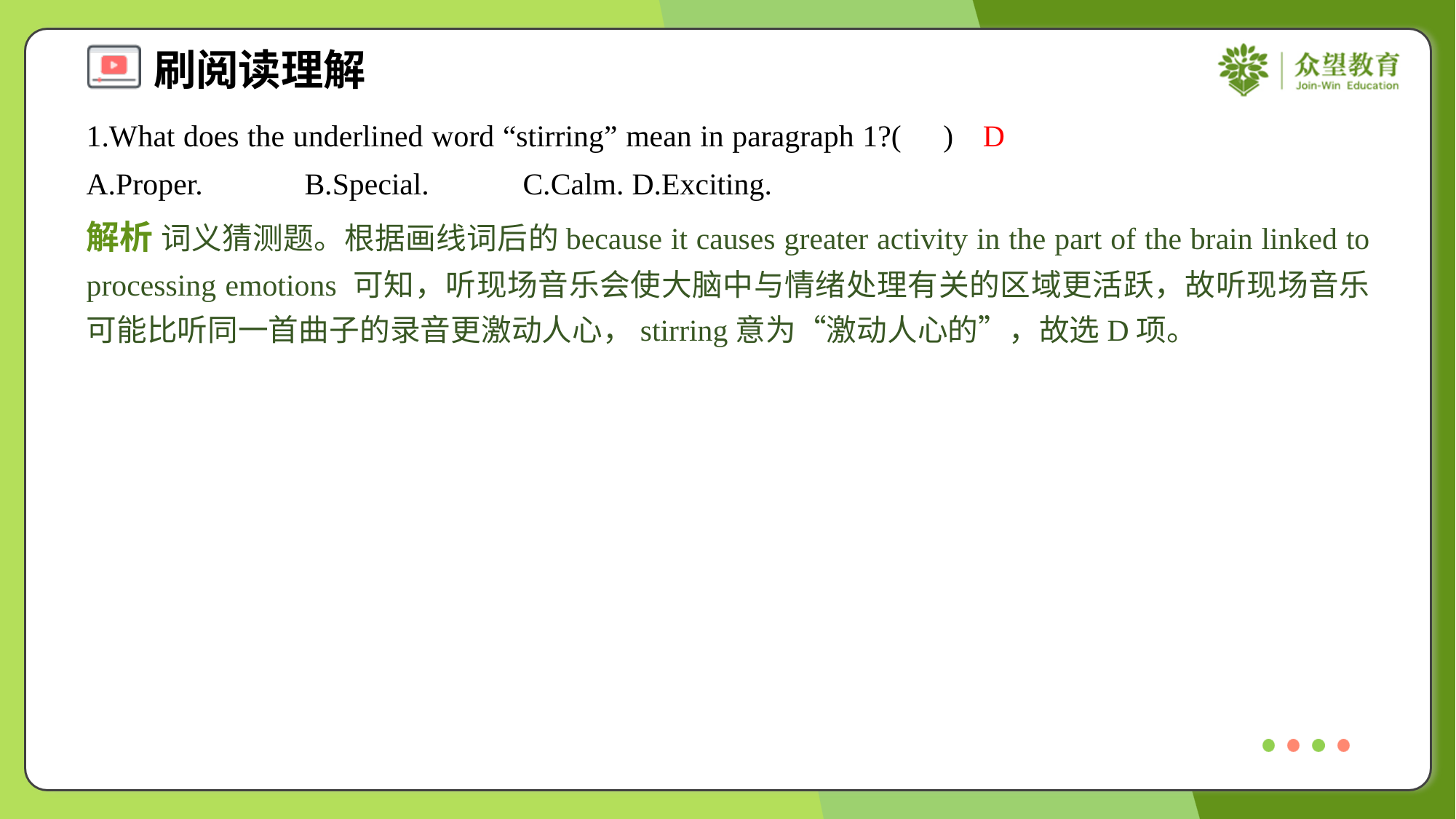

1.What does the underlined word “stirring” mean in paragraph 1?(     )
D
A.Proper.	B.Special.	C.Calm.	D.Exciting.
解析 词义猜测题。根据画线词后的because it causes greater activity in the part of the brain linked to processing emotions 可知，听现场音乐会使大脑中与情绪处理有关的区域更活跃，故听现场音乐可能比听同一首曲子的录音更激动人心，stirring意为“激动人心的”，故选D项。